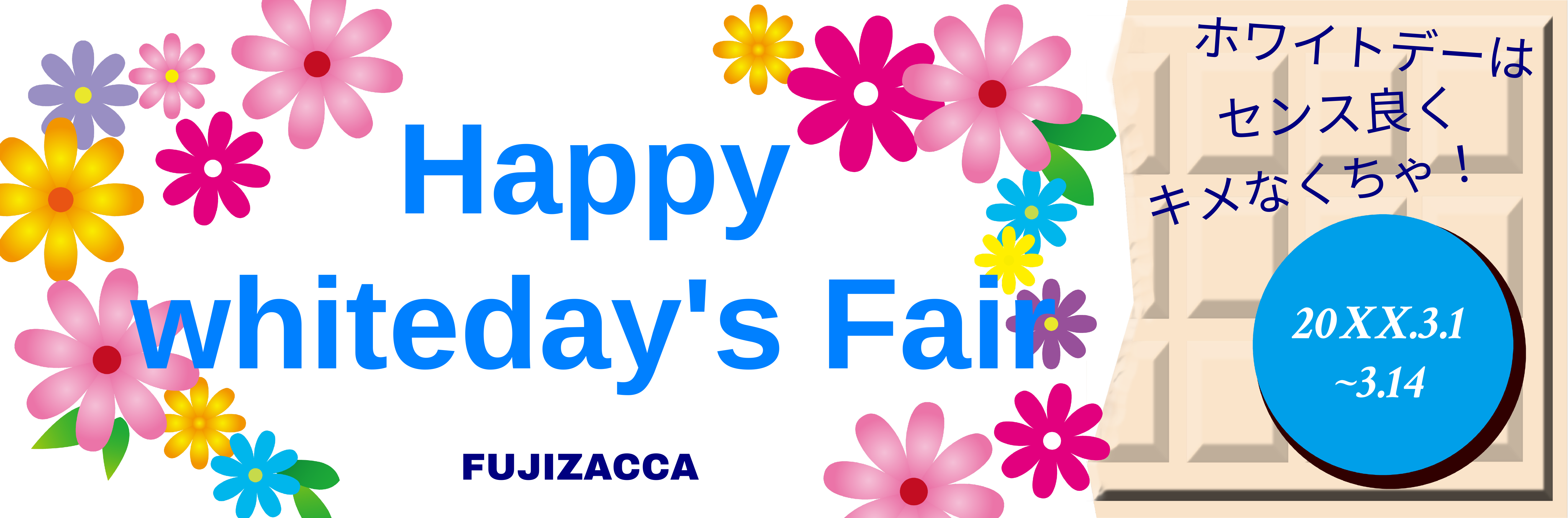

Happy
whiteday's Fair
ホワイトデーは
センス良く
キメなくちゃ！
20XX.3.1
~3.14
FUJIZACCA